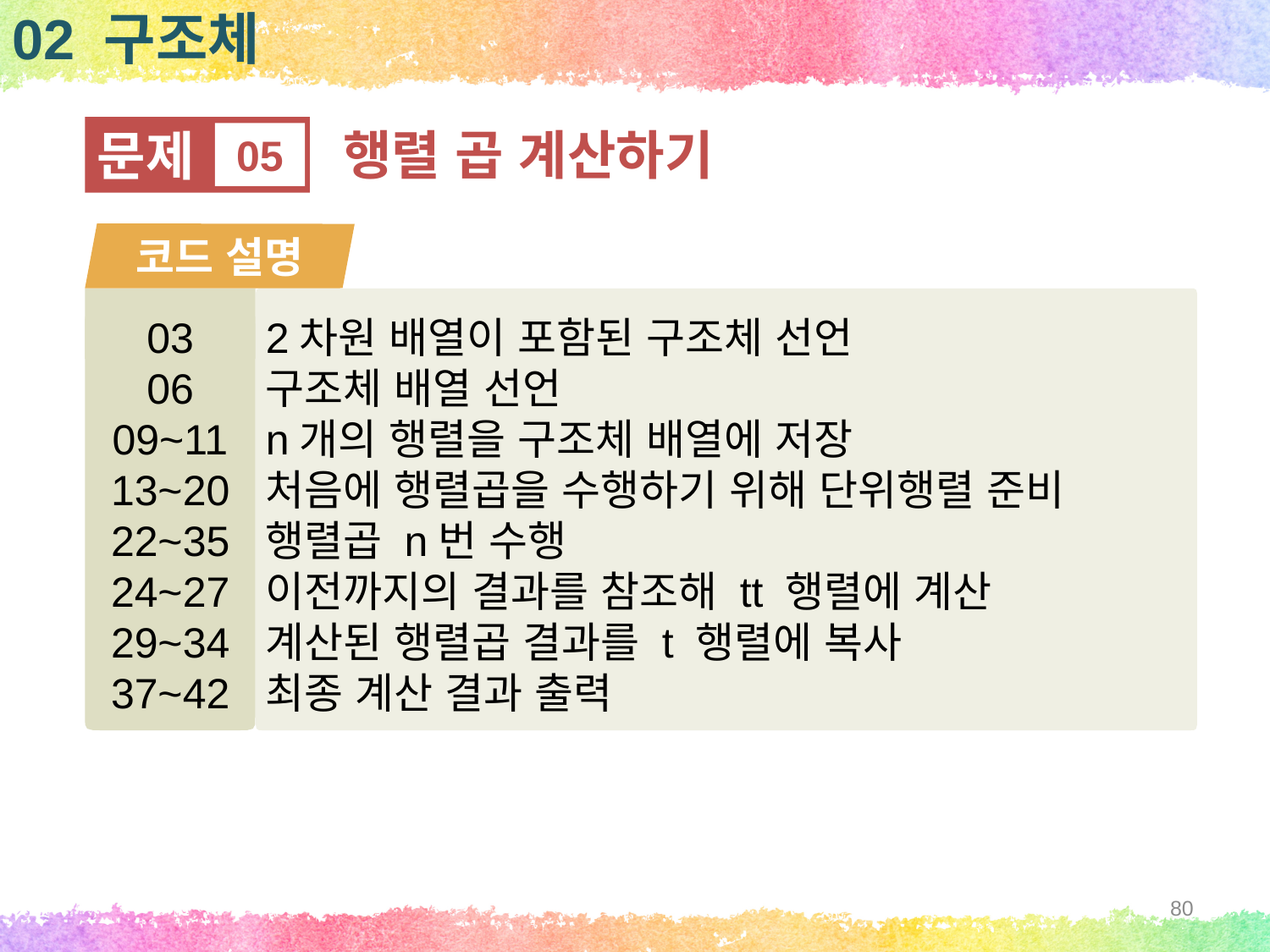

02 구조체
문제
05
행렬 곱 계산하기
코드 설명

03
06
09~11
13~20
22~35
24~27
29~34
37~42
2차원 배열이 포함된 구조체 선언
구조체 배열 선언
n개의 행렬을 구조체 배열에 저장
처음에 행렬곱을 수행하기 위해 단위행렬 준비
행렬곱 n번 수행
이전까지의 결과를 참조해 tt 행렬에 계산
계산된 행렬곱 결과를 t 행렬에 복사
최종 계산 결과 출력
80